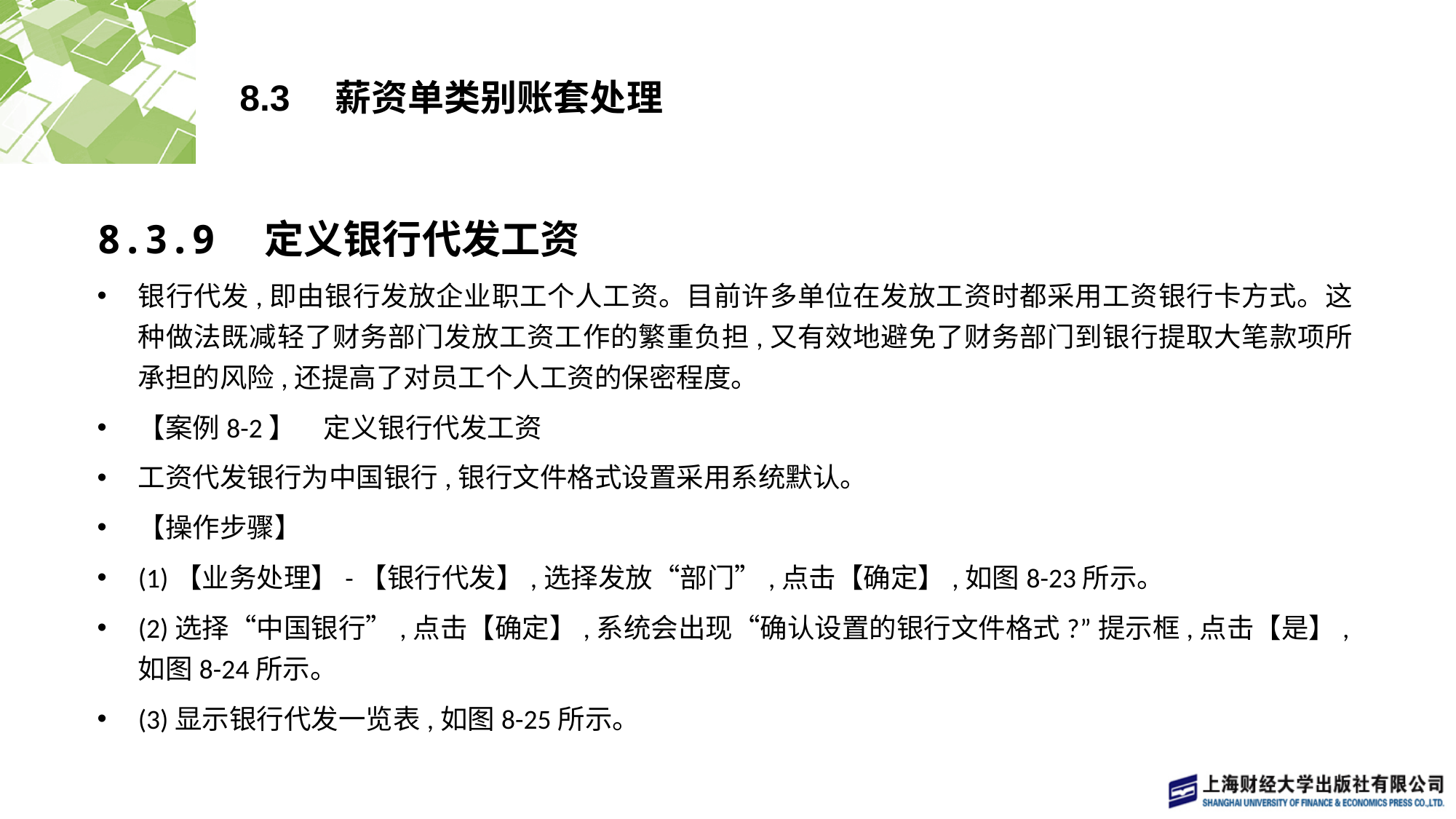

# 8.3　薪资单类别账套处理
8.3.9　定义银行代发工资
银行代发,即由银行发放企业职工个人工资。目前许多单位在发放工资时都采用工资银行卡方式。这种做法既减轻了财务部门发放工资工作的繁重负担,又有效地避免了财务部门到银行提取大笔款项所承担的风险,还提高了对员工个人工资的保密程度。
【案例8-2】　定义银行代发工资
工资代发银行为中国银行,银行文件格式设置采用系统默认。
【操作步骤】
(1)【业务处理】-【银行代发】,选择发放“部门”,点击【确定】,如图8-23所示。
(2)选择“中国银行”,点击【确定】,系统会出现“确认设置的银行文件格式?”提示框,点击【是】,如图8-24所示。
(3)显示银行代发一览表,如图8-25所示。